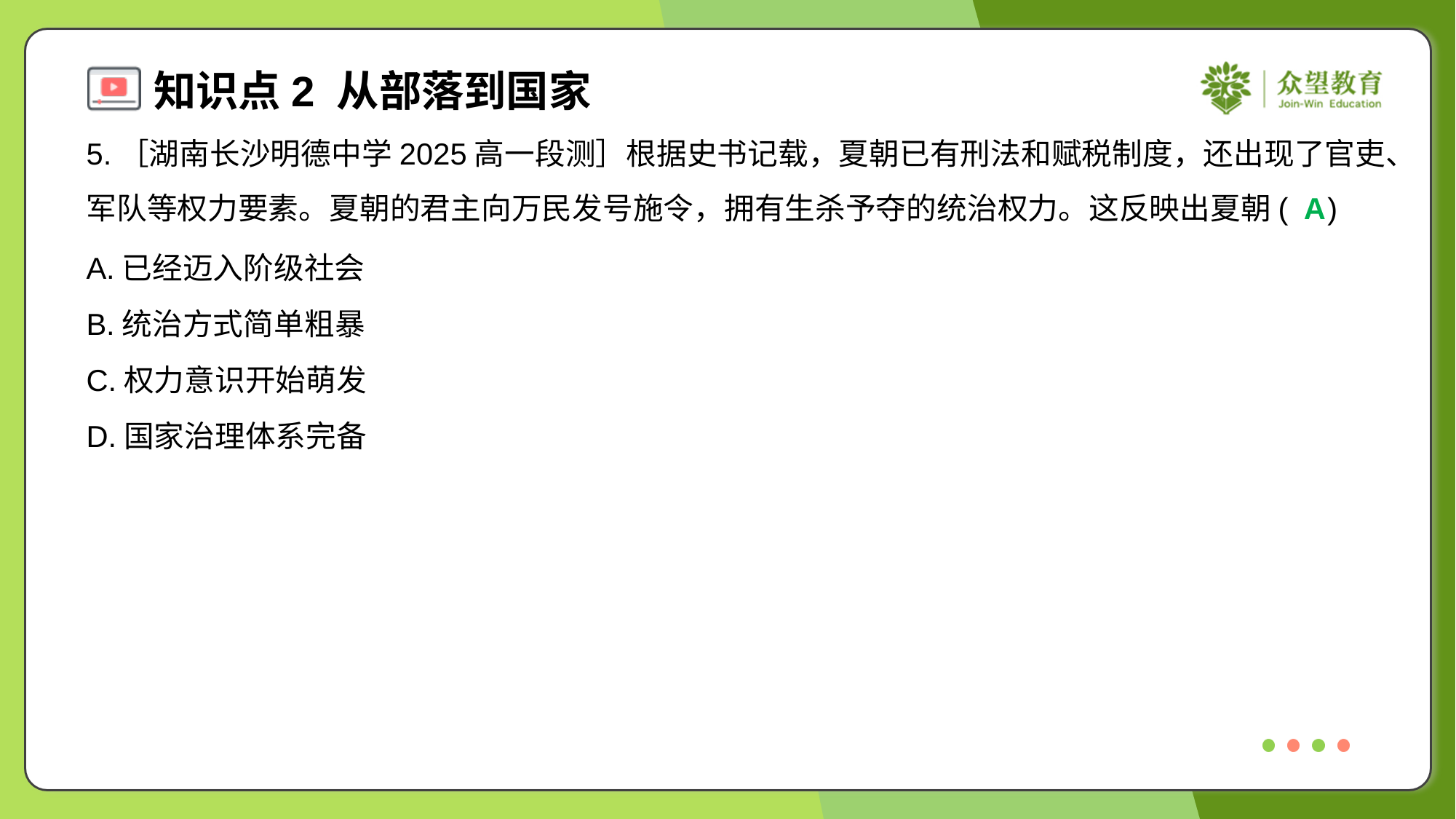

5.［湖南长沙明德中学2025高一段测］根据史书记载，夏朝已有刑法和赋税制度，还出现了官吏、
军队等权力要素。夏朝的君主向万民发号施令，拥有生杀予夺的统治权力。这反映出夏朝(     )
A
A.已经迈入阶级社会
B.统治方式简单粗暴
C.权力意识开始萌发
D.国家治理体系完备